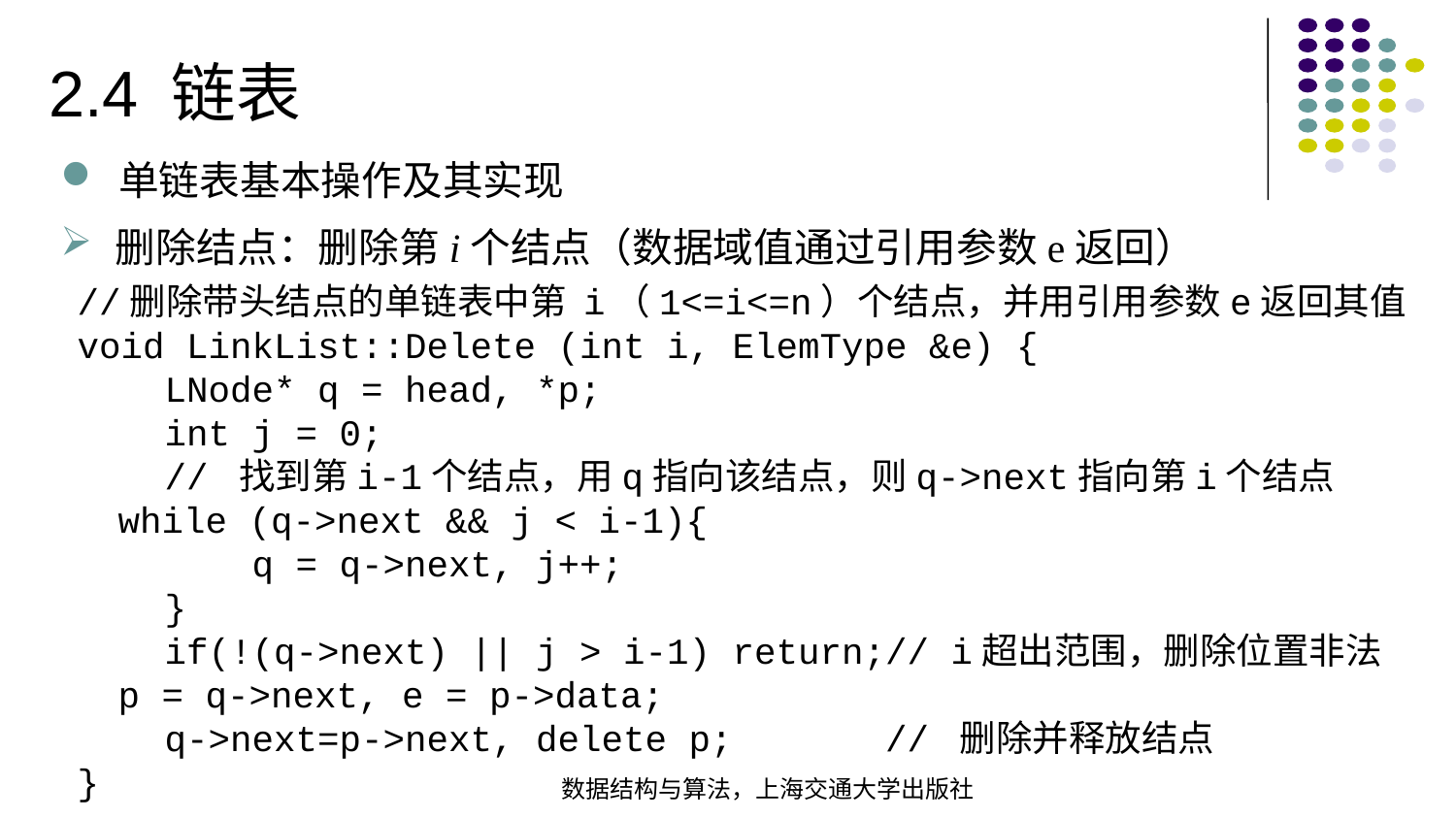

2.4 链表
单链表基本操作及其实现
删除结点：删除第i个结点（数据域值通过引用参数e返回）
//删除带头结点的单链表中第 i（1<=i<=n）个结点，并用引用参数e返回其值void LinkList::Delete (int i, ElemType &e) {    LNode* q = head, *p;    int j = 0;    // 找到第i-1个结点，用q指向该结点，则q->next指向第i个结点    while (q->next && j < i-1){        q = q->next, j++;     }     if(!(q->next) || j > i-1) return;// i超出范围，删除位置非法    p = q->next, e = p->data;       q->next=p->next, delete p;       // 删除并释放结点
}